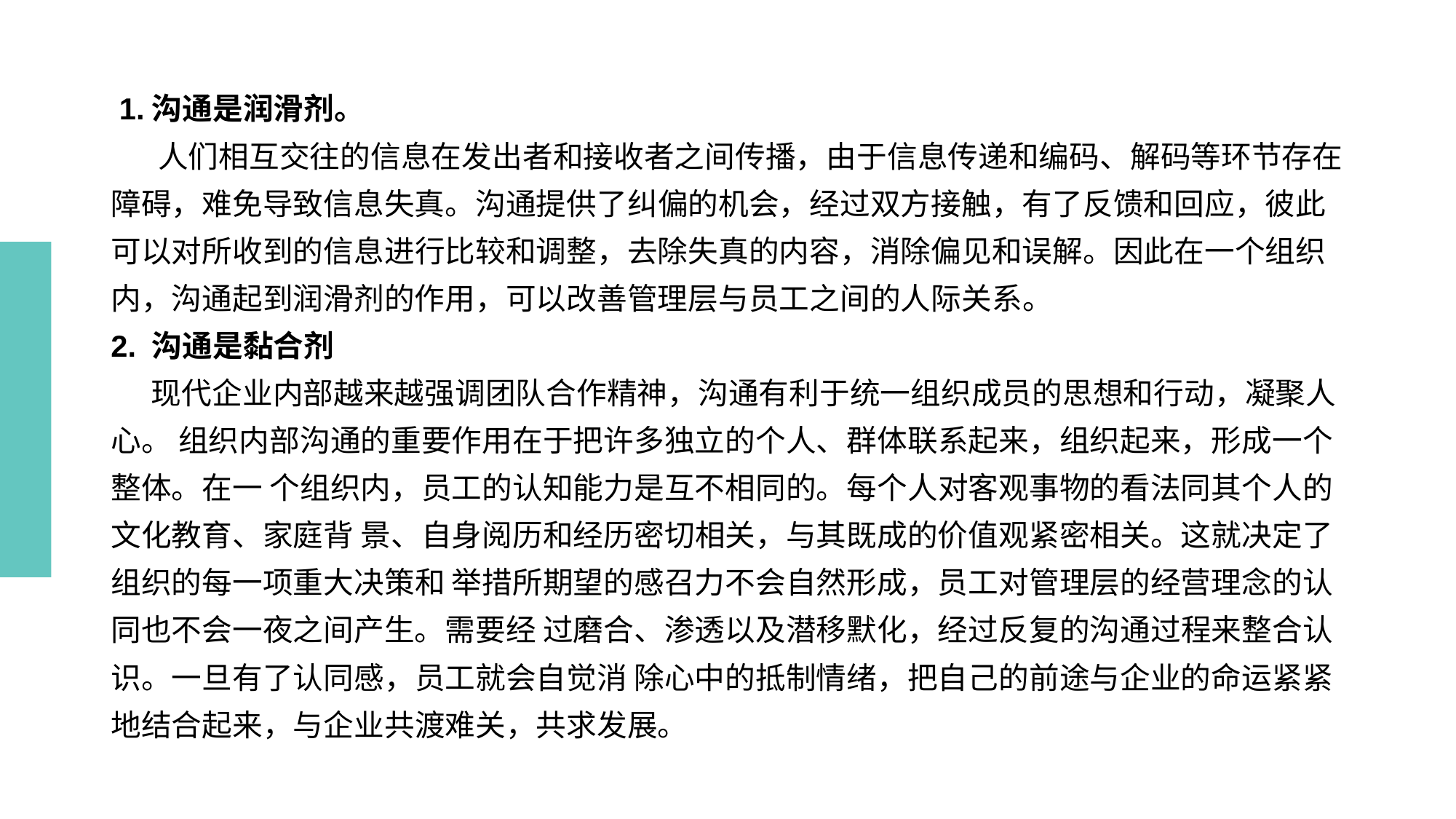

# 1.沟通是润滑剂。 人们相互交往的信息在发出者和接收者之间传播，由于信息传递和编码、解码等环节存在障碍，难免导致信息失真。沟通提供了纠偏的机会，经过双方接触，有了反馈和回应，彼此可以对所收到的信息进行比较和调整，去除失真的内容，消除偏见和误解。因此在一个组织内，沟通起到润滑剂的作用，可以改善管理层与员工之间的人际关系。 2. 沟通是黏合剂 现代企业内部越来越强调团队合作精神，沟通有利于统一组织成员的思想和行动，凝聚人心。 组织内部沟通的重要作用在于把许多独立的个人、群体联系起来，组织起来，形成一个整体。在一 个组织内，员工的认知能力是互不相同的。每个人对客观事物的看法同其个人的文化教育、家庭背 景、自身阅历和经历密切相关，与其既成的价值观紧密相关。这就决定了组织的每一项重大决策和 举措所期望的感召力不会自然形成，员工对管理层的经营理念的认同也不会一夜之间产生。需要经 过磨合、渗透以及潜移默化，经过反复的沟通过程来整合认识。一旦有了认同感，员工就会自觉消 除心中的抵制情绪，把自己的前途与企业的命运紧紧地结合起来，与企业共渡难关，共求发展。